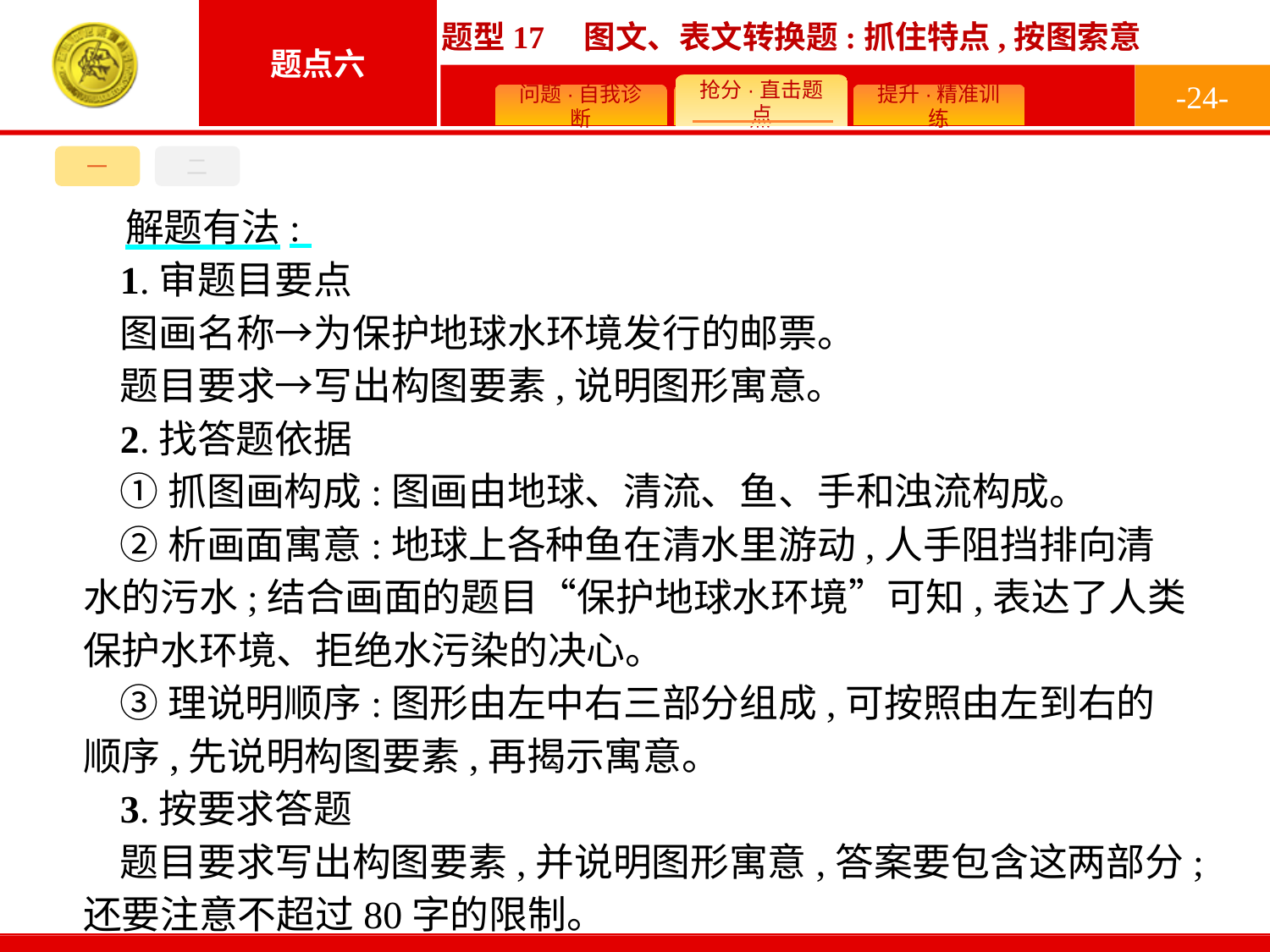

-24-
一
二
解题有法:
1.审题目要点
图画名称→为保护地球水环境发行的邮票。
题目要求→写出构图要素,说明图形寓意。
2.找答题依据
①抓图画构成:图画由地球、清流、鱼、手和浊流构成。
②析画面寓意:地球上各种鱼在清水里游动,人手阻挡排向清水的污水;结合画面的题目“保护地球水环境”可知,表达了人类保护水环境、拒绝水污染的决心。
③理说明顺序:图形由左中右三部分组成,可按照由左到右的顺序,先说明构图要素,再揭示寓意。
3.按要求答题
题目要求写出构图要素,并说明图形寓意,答案要包含这两部分;还要注意不超过80字的限制。